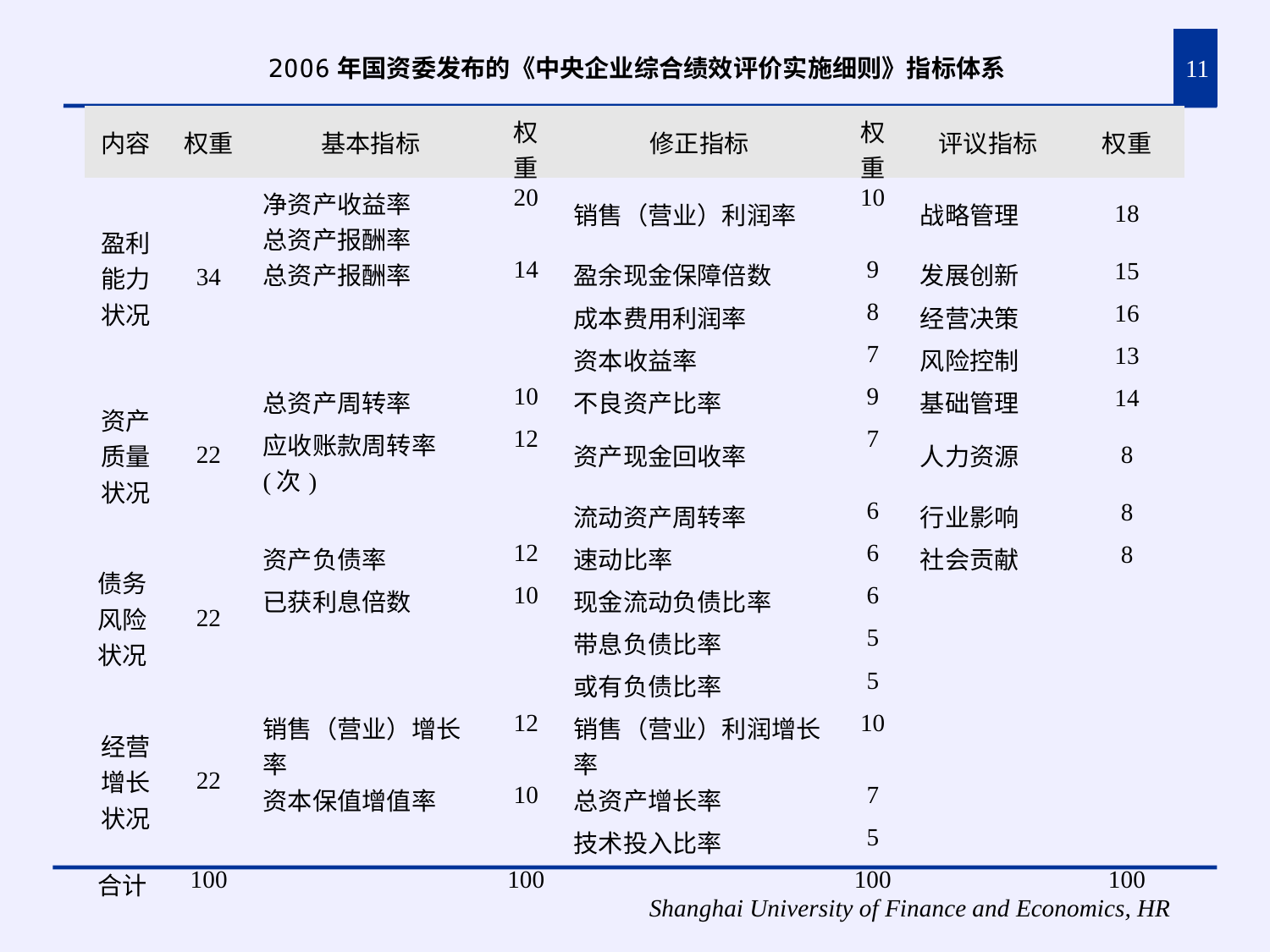

2006年国资委发布的《中央企业综合绩效评价实施细则》指标体系
11
| 内容 | 权重 | 基本指标 | 权重 | 修正指标 | 权重 | 评议指标 | 权重 |
| --- | --- | --- | --- | --- | --- | --- | --- |
| 盈利能力状况 | 34 | 净资产收益率 总资产报酬率 | 20 | 销售（营业）利润率 | 10 | 战略管理 | 18 |
|  |  | 总资产报酬率 | 14 | 盈余现金保障倍数 | 9 | 发展创新 | 15 |
|  |  |  |  | 成本费用利润率 | 8 | 经营决策 | 16 |
|  |  |  |  | 资本收益率 | 7 | 风险控制 | 13 |
| 资产质量状况 | 22 | 总资产周转率 | 10 | 不良资产比率 | 9 | 基础管理 | 14 |
|  |  | 应收账款周转率(次) | 12 | 资产现金回收率 | 7 | 人力资源 | 8 |
|  |  |  |  | 流动资产周转率 | 6 | 行业影响 | 8 |
| 债务风险状况 | 22 | 资产负债率 | 12 | 速动比率 | 6 | 社会贡献 | 8 |
|  |  | 已获利息倍数 | 10 | 现金流动负债比率 | 6 |  |  |
|  |  |  |  | 带息负债比率 | 5 |  |  |
|  |  |  |  | 或有负债比率 | 5 |  |  |
| 经营增长状况 | 22 | 销售（营业）增长率 | 12 | 销售（营业）利润增长率 | 10 |  |  |
|  |  | 资本保值增值率 | 10 | 总资产增长率 | 7 |  |  |
|  |  |  |  | 技术投入比率 | 5 |  |  |
| 合计 | 100 |  | 100 |  | 100 |  | 100 |